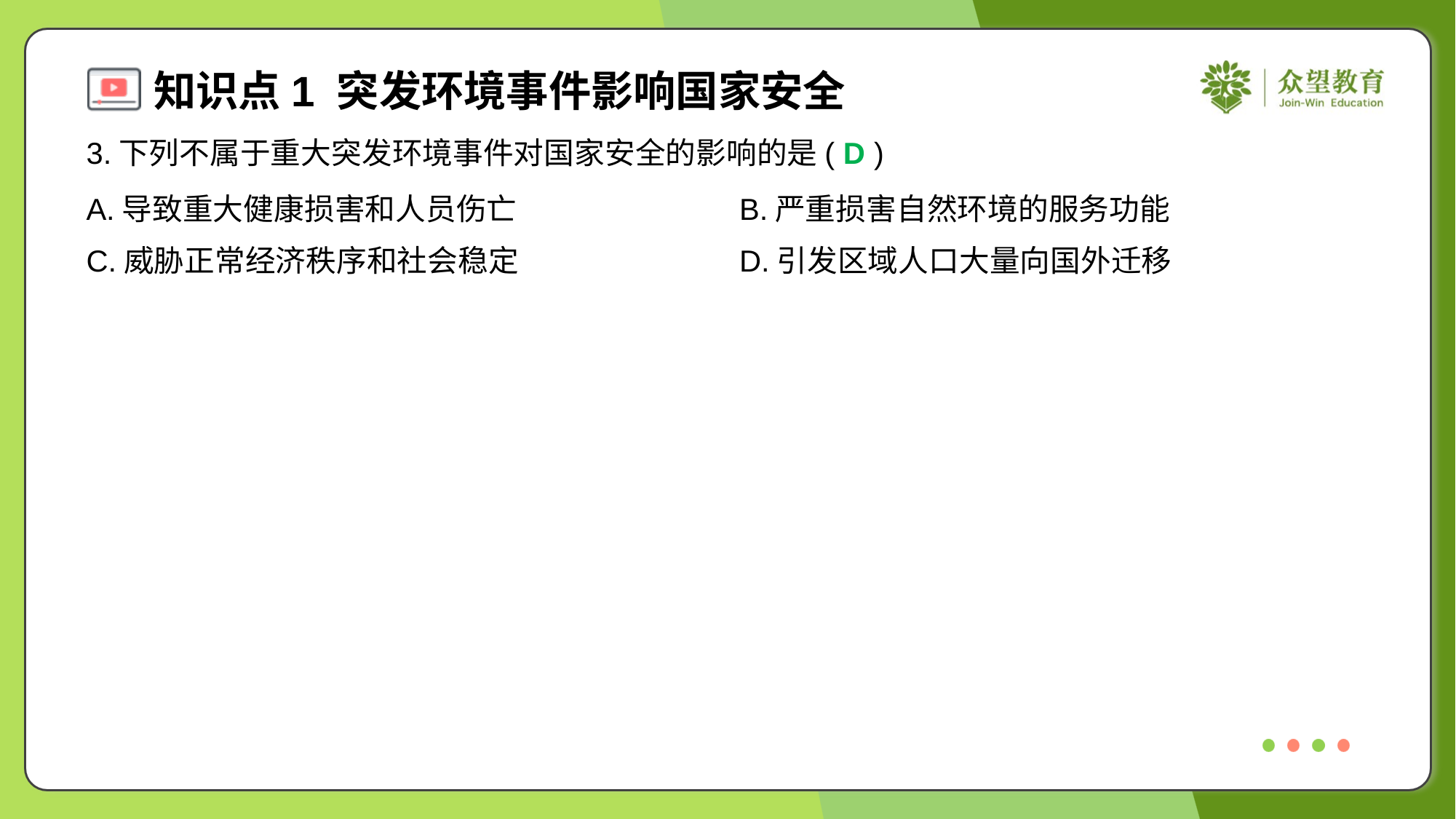

3.下列不属于重大突发环境事件对国家安全的影响的是(     )
D
A.导致重大健康损害和人员伤亡	B.严重损害自然环境的服务功能
C.威胁正常经济秩序和社会稳定	D.引发区域人口大量向国外迁移